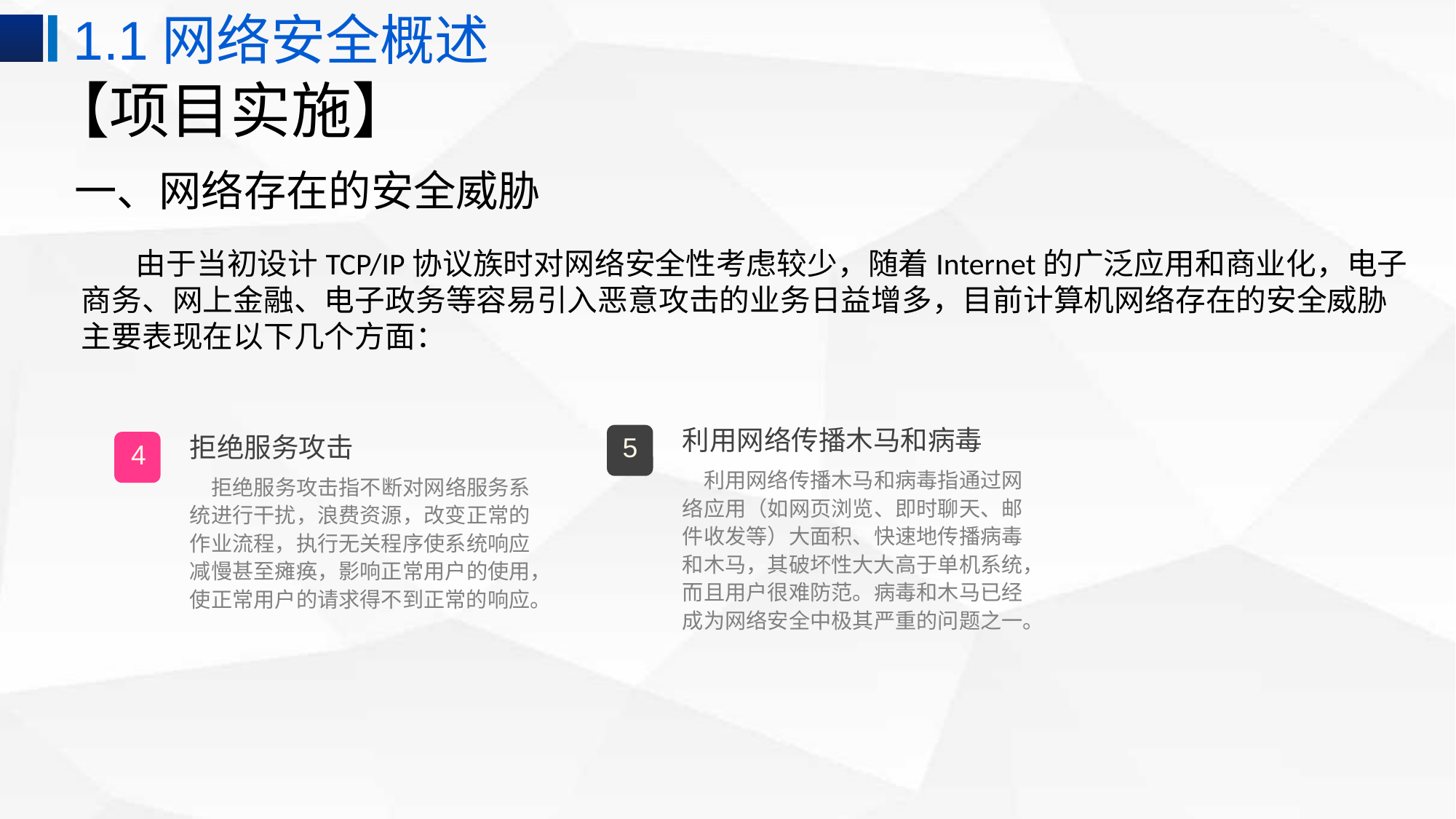

1.1网络安全概述

【项目实施】
一、网络存在的安全威胁
由于当初设计TCP/IP协议族时对网络安全性考虑较少，随着Internet的广泛应用和商业化，电子商务、网上金融、电子政务等容易引入恶意攻击的业务日益增多，目前计算机网络存在的安全威胁主要表现在以下几个方面：
利用网络传播木马和病毒
5

利用网络传播木马和病毒指通过网络应用（如网页浏览、即时聊天、邮件收发等）大面积、快速地传播病毒和木马，其破坏性大大高于单机系统，而且用户很难防范。病毒和木马已经成为网络安全中极其严重的问题之一。
拒绝服务攻击
4

拒绝服务攻击指不断对网络服务系统进行干扰，浪费资源，改变正常的作业流程，执行无关程序使系统响应减慢甚至瘫痪，影响正常用户的使用，使正常用户的请求得不到正常的响应。